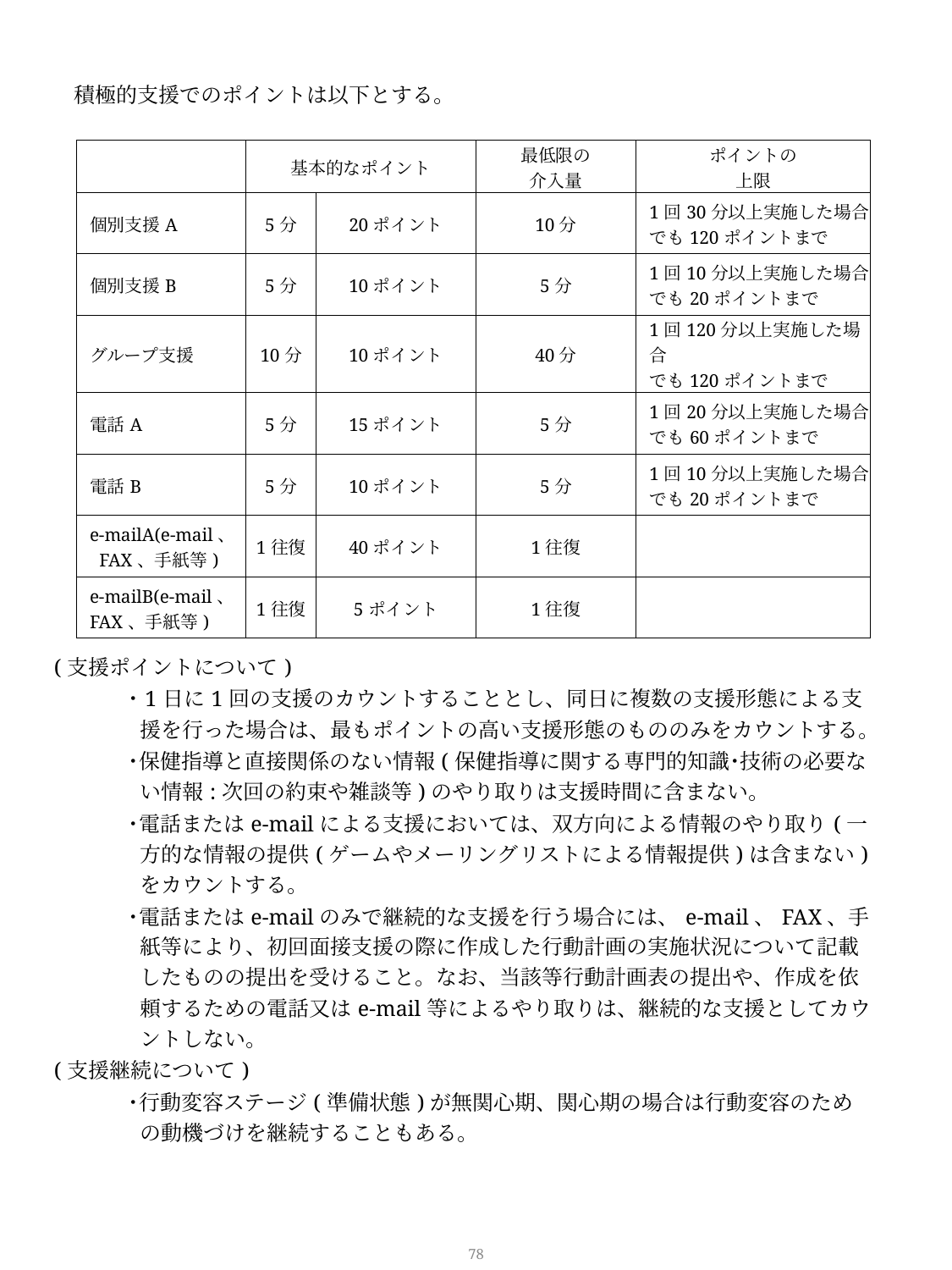

積極的支援でのポイントは以下とする。
|  | 基本的なポイント |  | 最低限の 介入量 | ポイントの 上限 |
| --- | --- | --- | --- | --- |
| 個別支援A | 5分 | 20ポイント | 10分 | 1回30分以上実施した場合 でも120ポイントまで |
| 個別支援B | 5分 | 10ポイント | 5分 | 1回10分以上実施した場合 でも20ポイントまで |
| グループ支援 | 10分 | 10ポイント | 40分 | 1回120分以上実施した場合 でも120ポイントまで |
| 電話A | 5分 | 15ポイント | 5分 | 1回20分以上実施した場合 でも60ポイントまで |
| 電話B | 5分 | 10ポイント | 5分 | 1回10分以上実施した場合 でも20ポイントまで |
| e-mailA(e-mail、 FAX、手紙等) | 1往復 | 40ポイント | 1往復 |  |
| e-mailB(e-mail、 FAX、手紙等) | 1往復 | 5ポイント | 1往復 |  |
| (支援ポイントについて) |  |
| --- | --- |
|  | ･1日に1回の支援のカウントすることとし、同日に複数の支援形態による支援を行った場合は、最もポイントの高い支援形態のもののみをカウントする。 |
|  | ･保健指導と直接関係のない情報(保健指導に関する専門的知識･技術の必要ない情報:次回の約束や雑談等)のやり取りは支援時間に含まない。 |
|  | ･電話またはe-mailによる支援においては、双方向による情報のやり取り(一方的な情報の提供(ゲームやメーリングリストによる情報提供)は含まない)をカウントする。 |
|  | ･電話またはe-mailのみで継続的な支援を行う場合には、e-mail、FAX、手紙等により、初回面接支援の際に作成した行動計画の実施状況について記載したものの提出を受けること。なお、当該等行動計画表の提出や、作成を依頼するための電話又はe-mail等によるやり取りは、継続的な支援としてカウントしない。 |
| (支援継続について) |  |
|  | ･行動変容ステージ(準備状態)が無関心期、関心期の場合は行動変容のための動機づけを継続することもある。 |
78